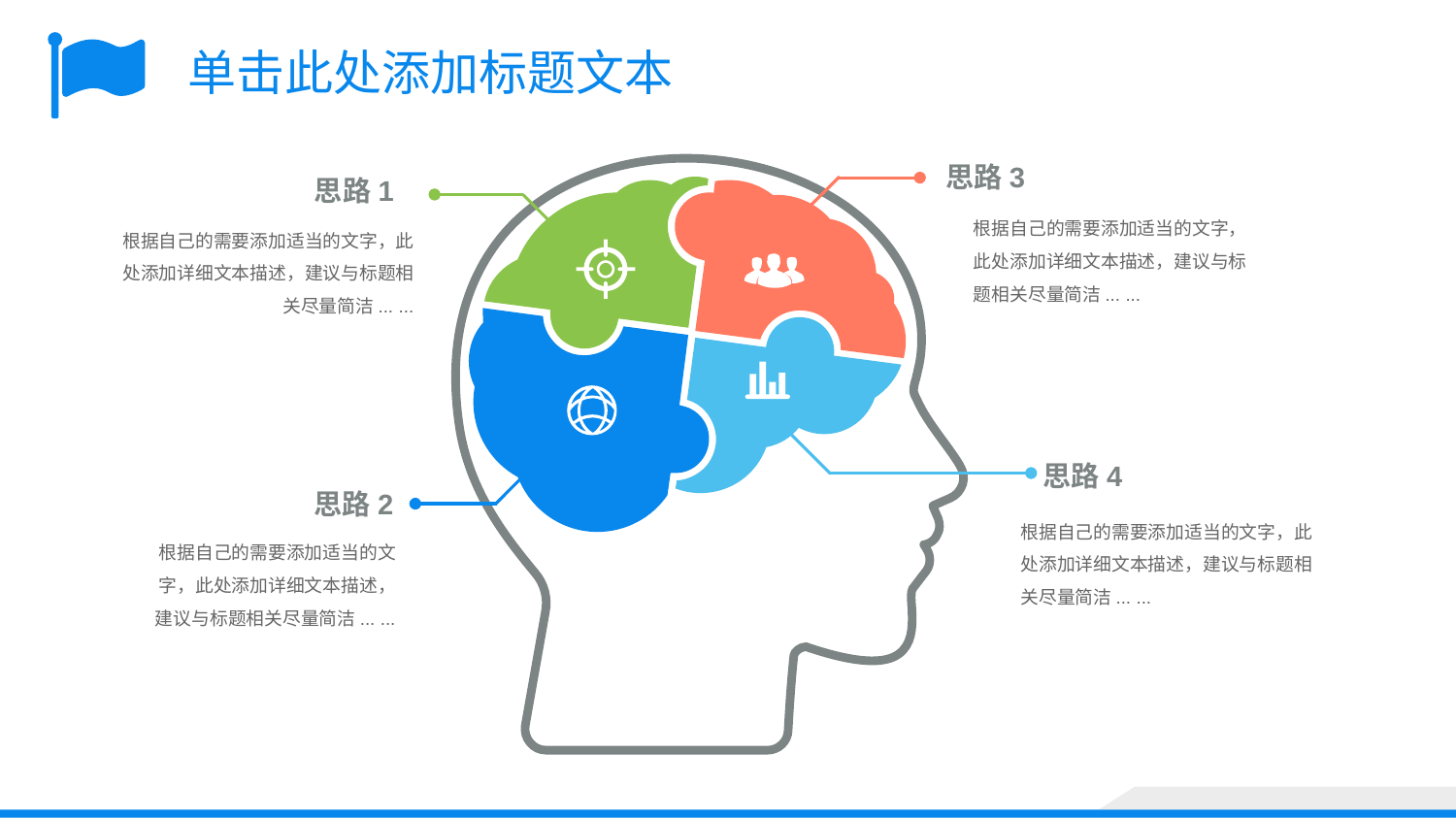

单击此处添加标题文本
思路3

思路1

根据自己的需要添加适当的文字，此处添加详细文本描述，建议与标题相关尽量简洁... ...
根据自己的需要添加适当的文字，此处添加详细文本描述，建议与标题相关尽量简洁... ...

思路4
思路2
根据自己的需要添加适当的文字，此处添加详细文本描述，建议与标题相关尽量简洁... ...
根据自己的需要添加适当的文字，此处添加详细文本描述，建议与标题相关尽量简洁... ...